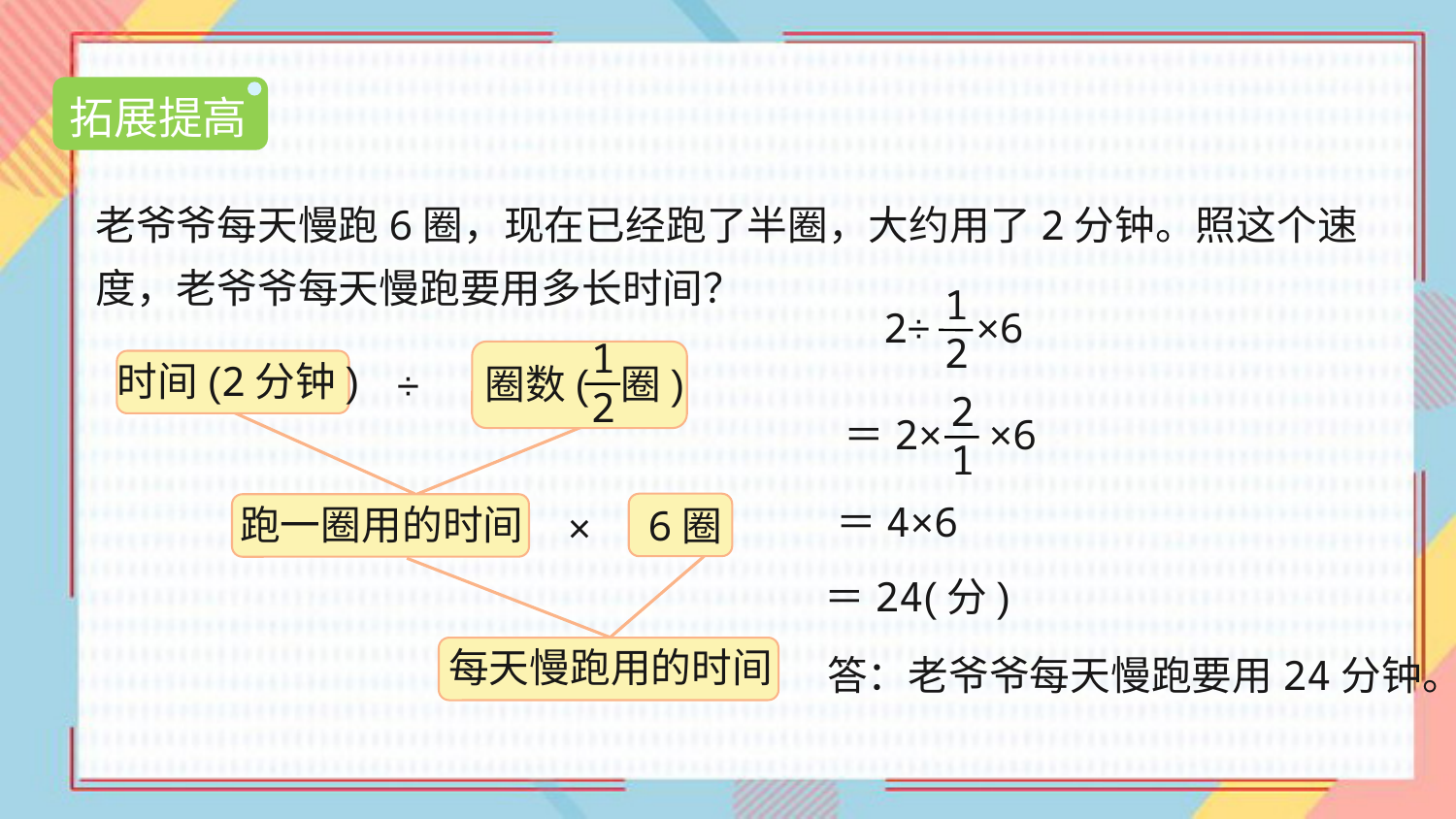

拓展提高
老爷爷每天慢跑6圈，现在已经跑了半圈，大约用了2分钟。照这个速度，老爷爷每天慢跑要用多长时间？
1
2

2÷   ×6
1
2

圈数(  圈)

时间(2分钟)

÷
2
1

＝2×   ×6

＝4×6
跑一圈用的时间

6圈

×

＝24(分)
每天慢跑用的时间

答：老爷爷每天慢跑要用24分钟。